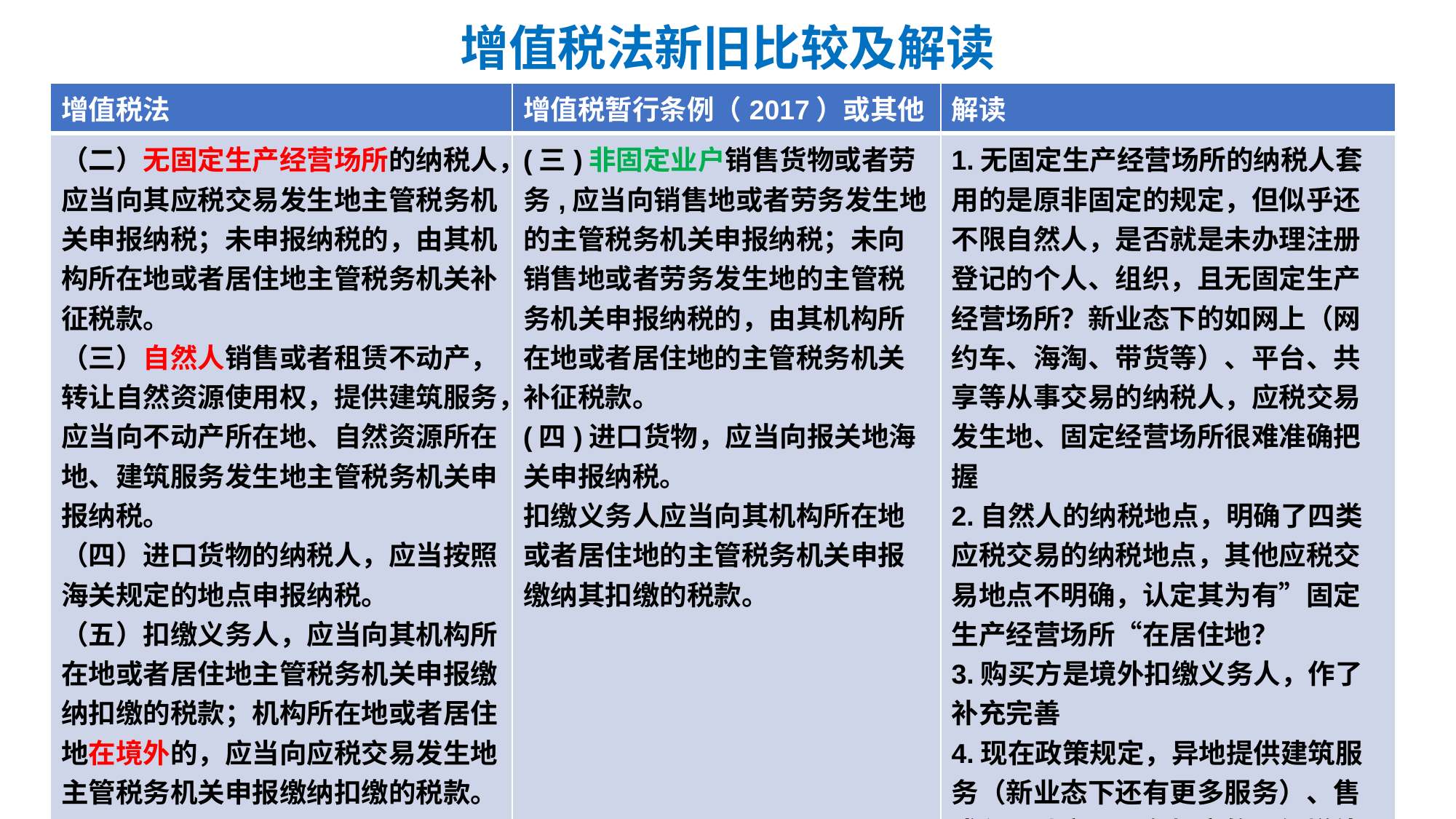

# 增值税法新旧比较及解读
| 增值税法 | 增值税暂行条例（2017）或其他 | 解读 |
| --- | --- | --- |
| （二）无固定生产经营场所的纳税人，应当向其应税交易发生地主管税务机关申报纳税；未申报纳税的，由其机构所在地或者居住地主管税务机关补征税款。 （三）自然人销售或者租赁不动产，转让自然资源使用权，提供建筑服务，应当向不动产所在地、自然资源所在地、建筑服务发生地主管税务机关申报纳税。 （四）进口货物的纳税人，应当按照海关规定的地点申报纳税。 （五）扣缴义务人，应当向其机构所在地或者居住地主管税务机关申报缴纳扣缴的税款；机构所在地或者居住地在境外的，应当向应税交易发生地主管税务机关申报缴纳扣缴的税款。 | (三)非固定业户销售货物或者劳务,应当向销售地或者劳务发生地的主管税务机关申报纳税；未向销售地或者劳务发生地的主管税务机关申报纳税的，由其机构所在地或者居住地的主管税务机关补征税款。 (四)进口货物，应当向报关地海关申报纳税。 扣缴义务人应当向其机构所在地或者居住地的主管税务机关申报缴纳其扣缴的税款。 | 1.无固定生产经营场所的纳税人套用的是原非固定的规定，但似乎还不限自然人，是否就是未办理注册登记的个人、组织，且无固定生产经营场所？新业态下的如网上（网约车、海淘、带货等）、平台、共享等从事交易的纳税人，应税交易发生地、固定经营场所很难准确把握 2.自然人的纳税地点，明确了四类应税交易的纳税地点，其他应税交易地点不明确，认定其为有”固定生产经营场所“在居住地？ 3.购买方是境外扣缴义务人，作了补充完善 4.现在政策规定，异地提供建筑服务（新业态下还有更多服务）、售或租不动产，原有规定的预征增值税，是否还延续？如何过渡，需要实施条例或其他政策规定明确 |
|  |  |  |